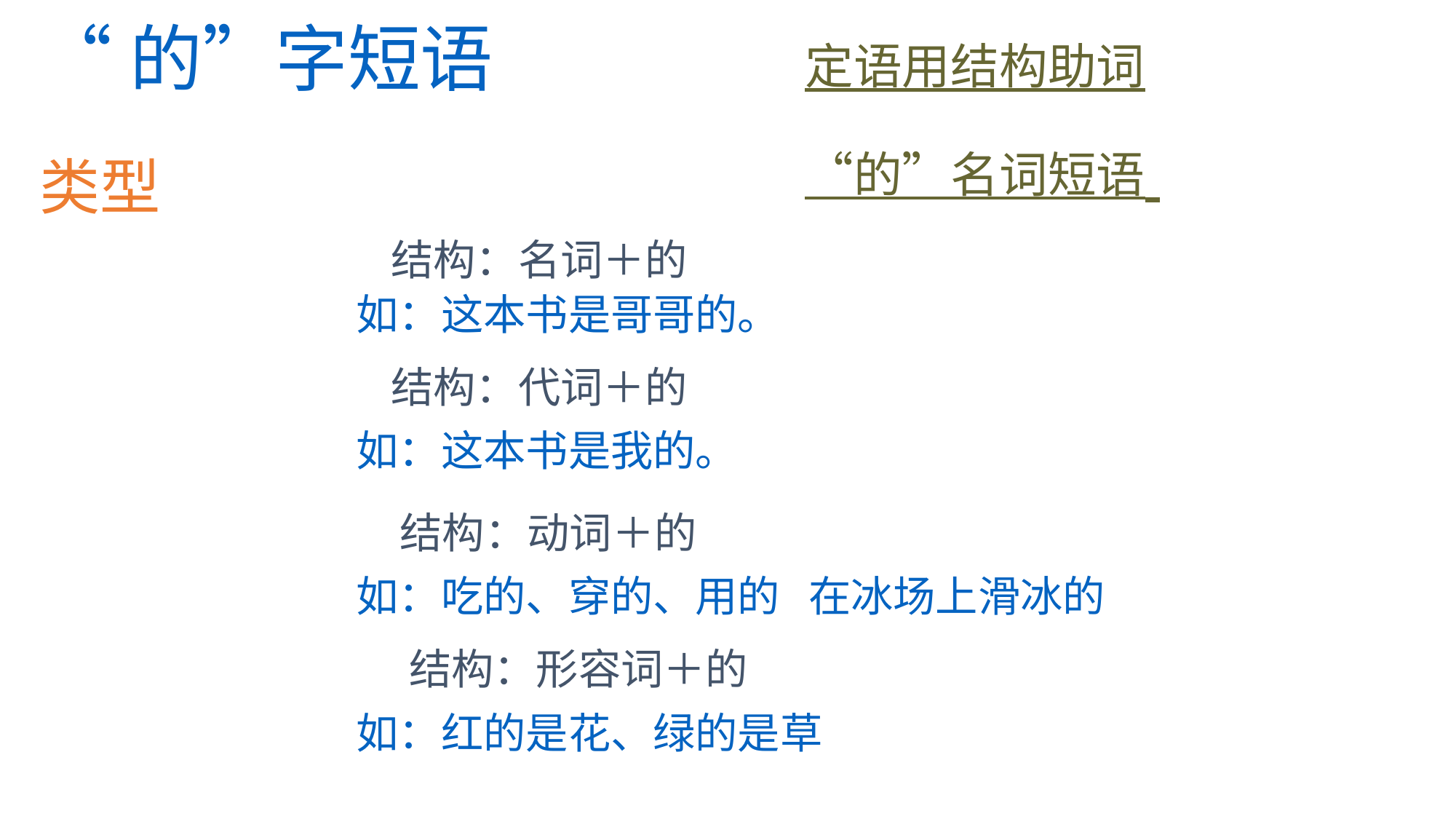

“的”字短语
定语用结构助词“的”名词短语
类型
 结构：名词＋的
如：这本书是哥哥的。
 结构：代词＋的
如：这本书是我的。
 结构：动词＋的
如：吃的、穿的、用的   在冰场上滑冰的
 结构：形容词＋的
如：红的是花、绿的是草